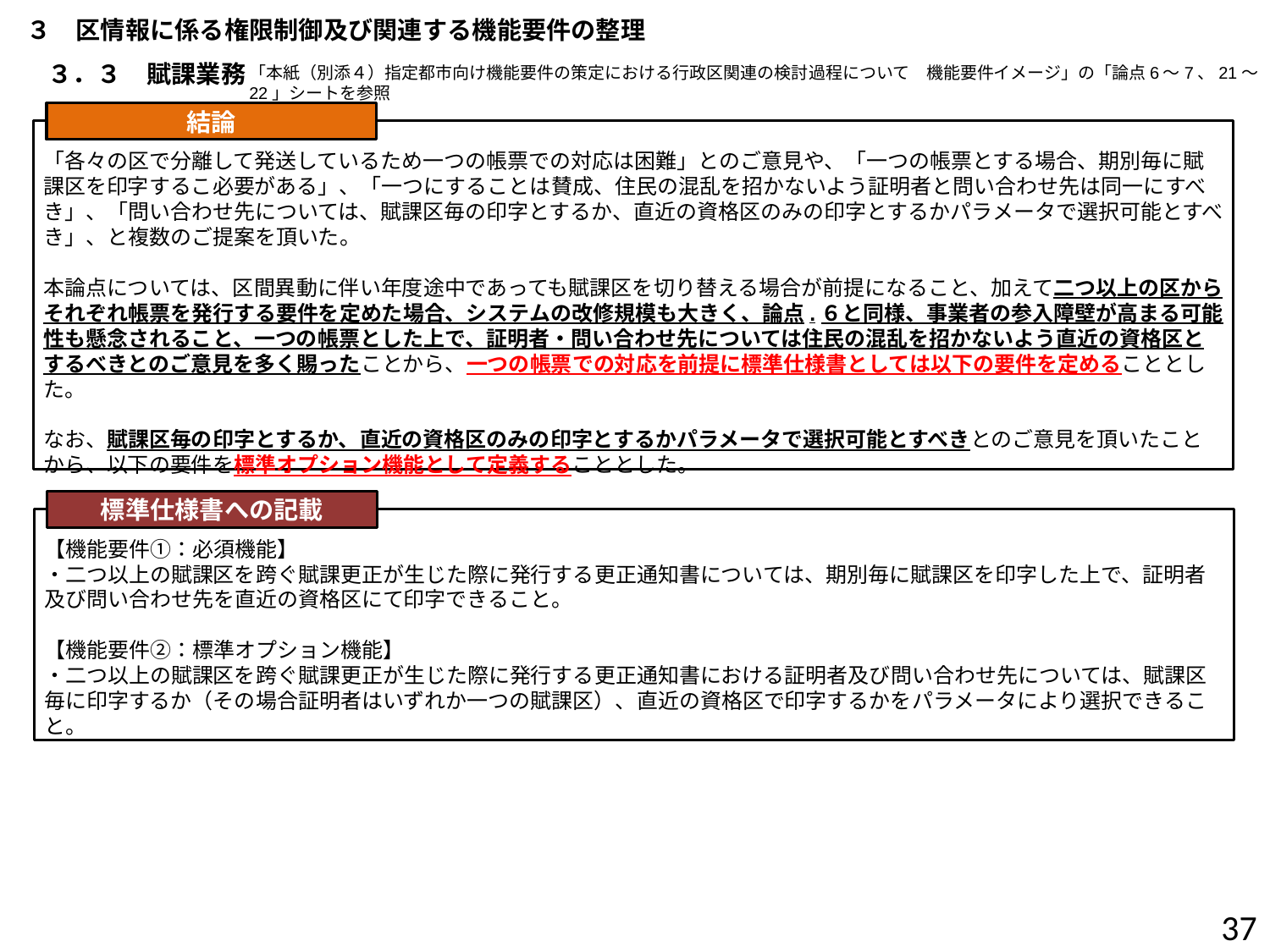

３　区情報に係る権限制御及び関連する機能要件の整理
３．３　賦課業務
「本紙（別添４）指定都市向け機能要件の策定における行政区関連の検討過程について　機能要件イメージ」の「論点6～7、21～22」シートを参照
結論

「各々の区で分離して発送しているため一つの帳票での対応は困難」とのご意見や、「一つの帳票とする場合、期別毎に賦課区を印字するこ必要がある」、「一つにすることは賛成、住民の混乱を招かないよう証明者と問い合わせ先は同一にすべき」、「問い合わせ先については、賦課区毎の印字とするか、直近の資格区のみの印字とするかパラメータで選択可能とすべき」、と複数のご提案を頂いた。

本論点については、区間異動に伴い年度途中であっても賦課区を切り替える場合が前提になること、加えて二つ以上の区からそれぞれ帳票を発行する要件を定めた場合、システムの改修規模も大きく、論点.６と同様、事業者の参入障壁が高まる可能性も懸念されること、一つの帳票とした上で、証明者・問い合わせ先については住民の混乱を招かないよう直近の資格区とするべきとのご意見を多く賜ったことから、一つの帳票での対応を前提に標準仕様書としては以下の要件を定めることとした。

なお、賦課区毎の印字とするか、直近の資格区のみの印字とするかパラメータで選択可能とすべきとのご意見を頂いたことから、以下の要件を標準オプション機能として定義することとした。

標準仕様書への記載

【機能要件①：必須機能】
・二つ以上の賦課区を跨ぐ賦課更正が生じた際に発行する更正通知書については、期別毎に賦課区を印字した上で、証明者及び問い合わせ先を直近の資格区にて印字できること。

【機能要件②：標準オプション機能】
・二つ以上の賦課区を跨ぐ賦課更正が生じた際に発行する更正通知書における証明者及び問い合わせ先については、賦課区毎に印字するか（その場合証明者はいずれか一つの賦課区）、直近の資格区で印字するかをパラメータにより選択できること。
37